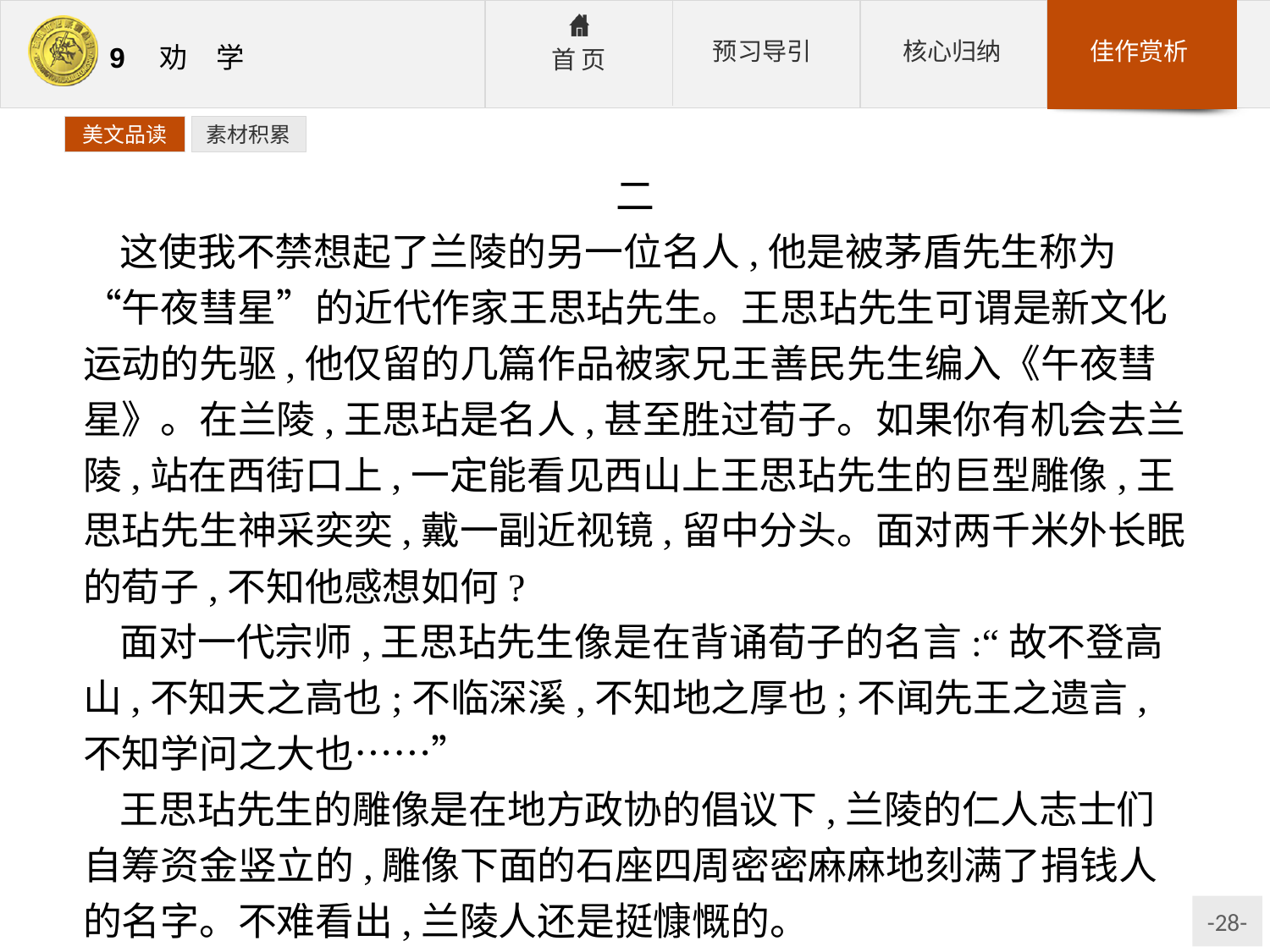

美文品读
素材积累
二
这使我不禁想起了兰陵的另一位名人,他是被茅盾先生称为“午夜彗星”的近代作家王思玷先生。王思玷先生可谓是新文化运动的先驱,他仅留的几篇作品被家兄王善民先生编入《午夜彗星》。在兰陵,王思玷是名人,甚至胜过荀子。如果你有机会去兰陵,站在西街口上,一定能看见西山上王思玷先生的巨型雕像,王思玷先生神采奕奕,戴一副近视镜,留中分头。面对两千米外长眠的荀子,不知他感想如何?
面对一代宗师,王思玷先生像是在背诵荀子的名言:“故不登高山,不知天之高也;不临深溪,不知地之厚也;不闻先王之遗言,不知学问之大也……”
王思玷先生的雕像是在地方政协的倡议下,兰陵的仁人志士们自筹资金竖立的,雕像下面的石座四周密密麻麻地刻满了捐钱人的名字。不难看出,兰陵人还是挺慷慨的。